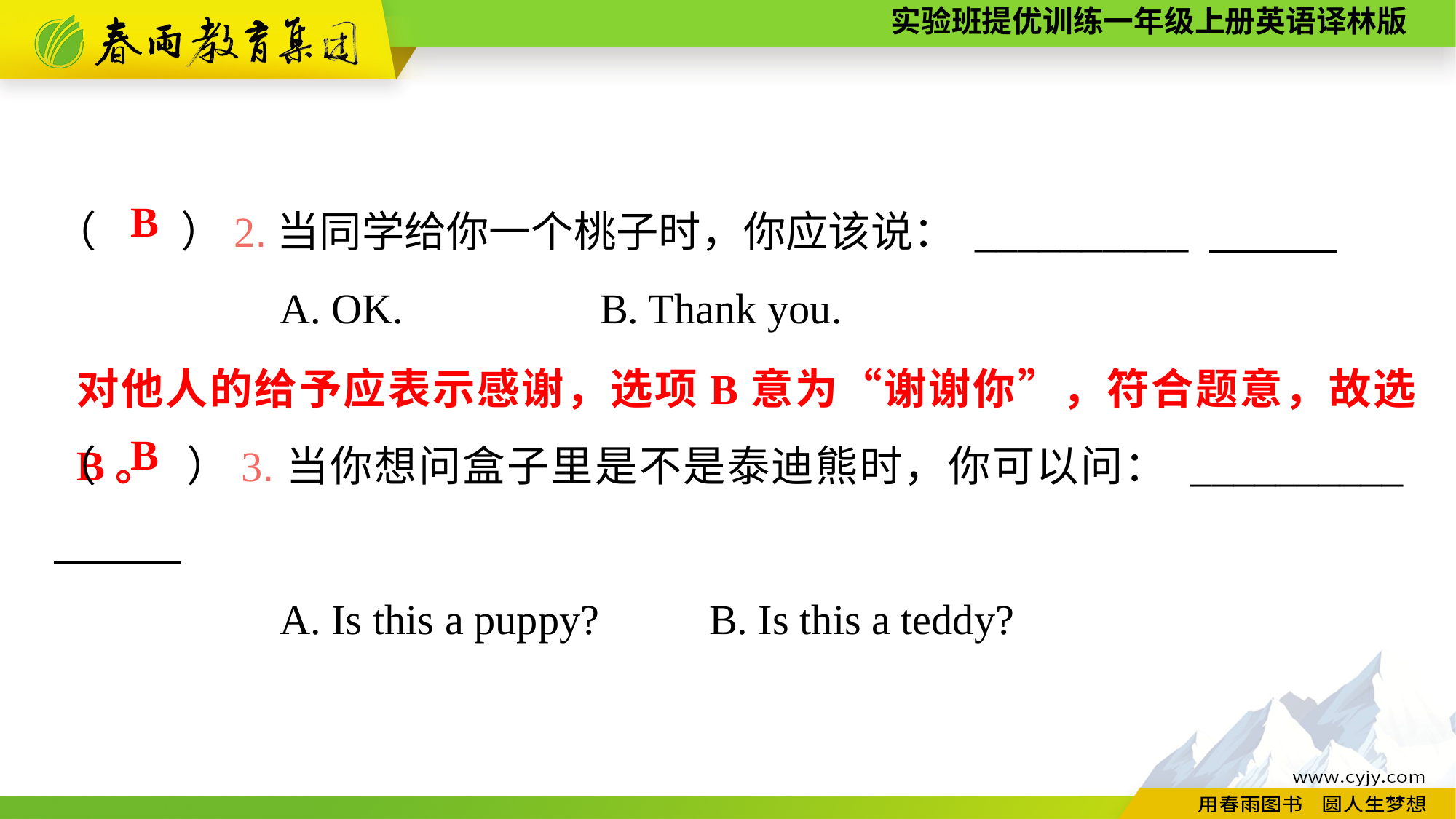

（　　）2.当同学给你一个桃子时，你应该说： __________
A. OK.		B. Thank you.
B
对他人的给予应表示感谢，选项B意为“谢谢你”，符合题意，故选B。
（　　）3.当你想问盒子里是不是泰迪熊时，你可以问： __________
A. Is this a puppy?		B. Is this a teddy?
B